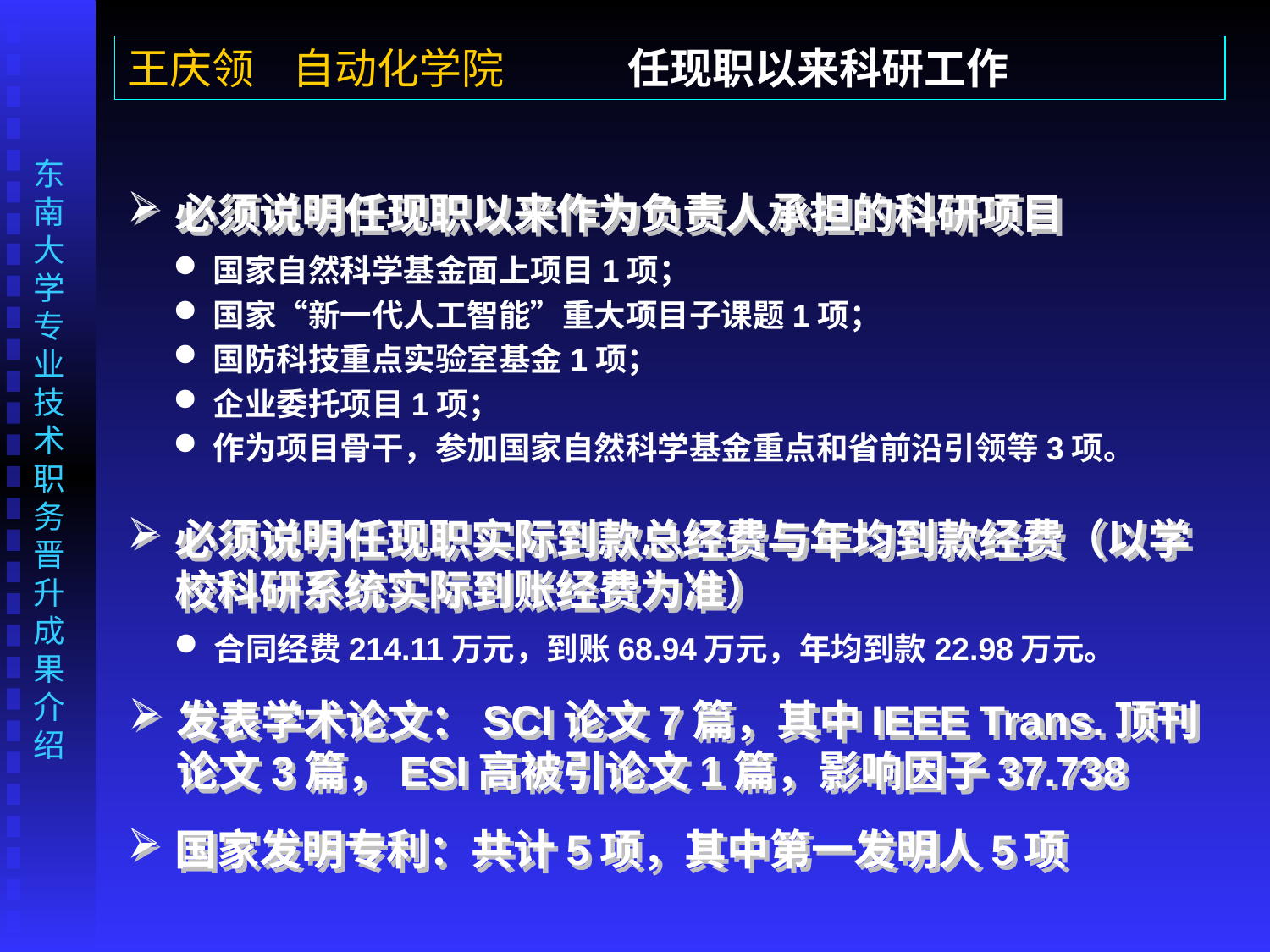

王庆领    自动化学院             任现职以来科研工作
必须说明任现职以来作为负责人承担的科研项目
国家自然科学基金面上项目1项；
国家“新一代人工智能”重大项目子课题1项；
国防科技重点实验室基金1项；
企业委托项目1项；
作为项目骨干，参加国家自然科学基金重点和省前沿引领等3项。
必须说明任现职实际到款总经费与年均到款经费（以学校科研系统实际到账经费为准）
合同经费214.11万元，到账68.94万元，年均到款22.98万元。
发表学术论文：SCI论文7篇，其中IEEE Trans.顶刊论文3篇，ESI高被引论文1篇，影响因子37.738
国家发明专利：共计5项，其中第一发明人5项